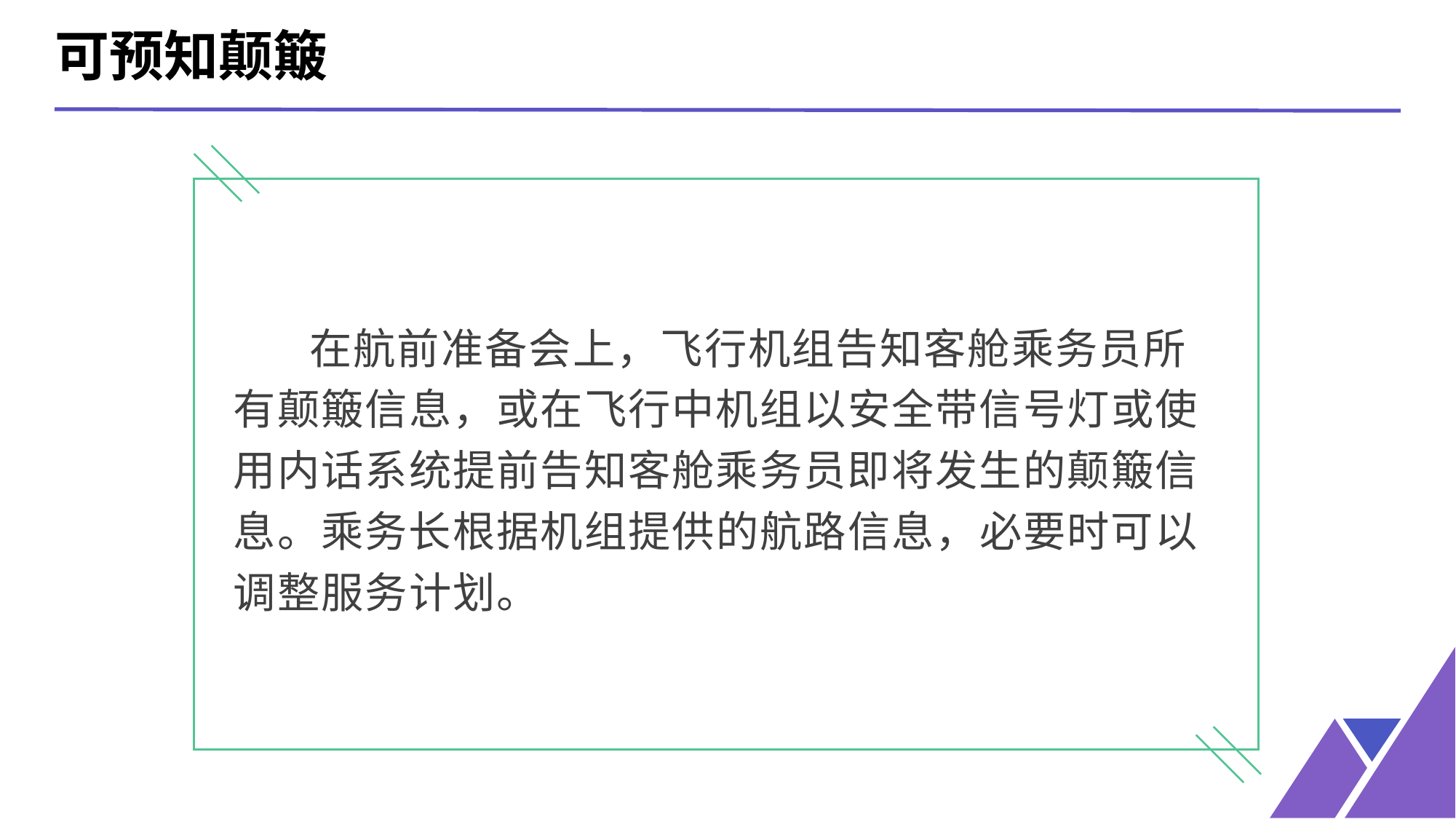

可预知颠簸

      在航前准备会上，飞行机组告知客舱乘务员所有颠簸信息，或在飞行中机组以安全带信号灯或使用内话系统提前告知客舱乘务员即将发生的颠簸信息。乘务长根据机组提供的航路信息，必要时可以调整服务计划。